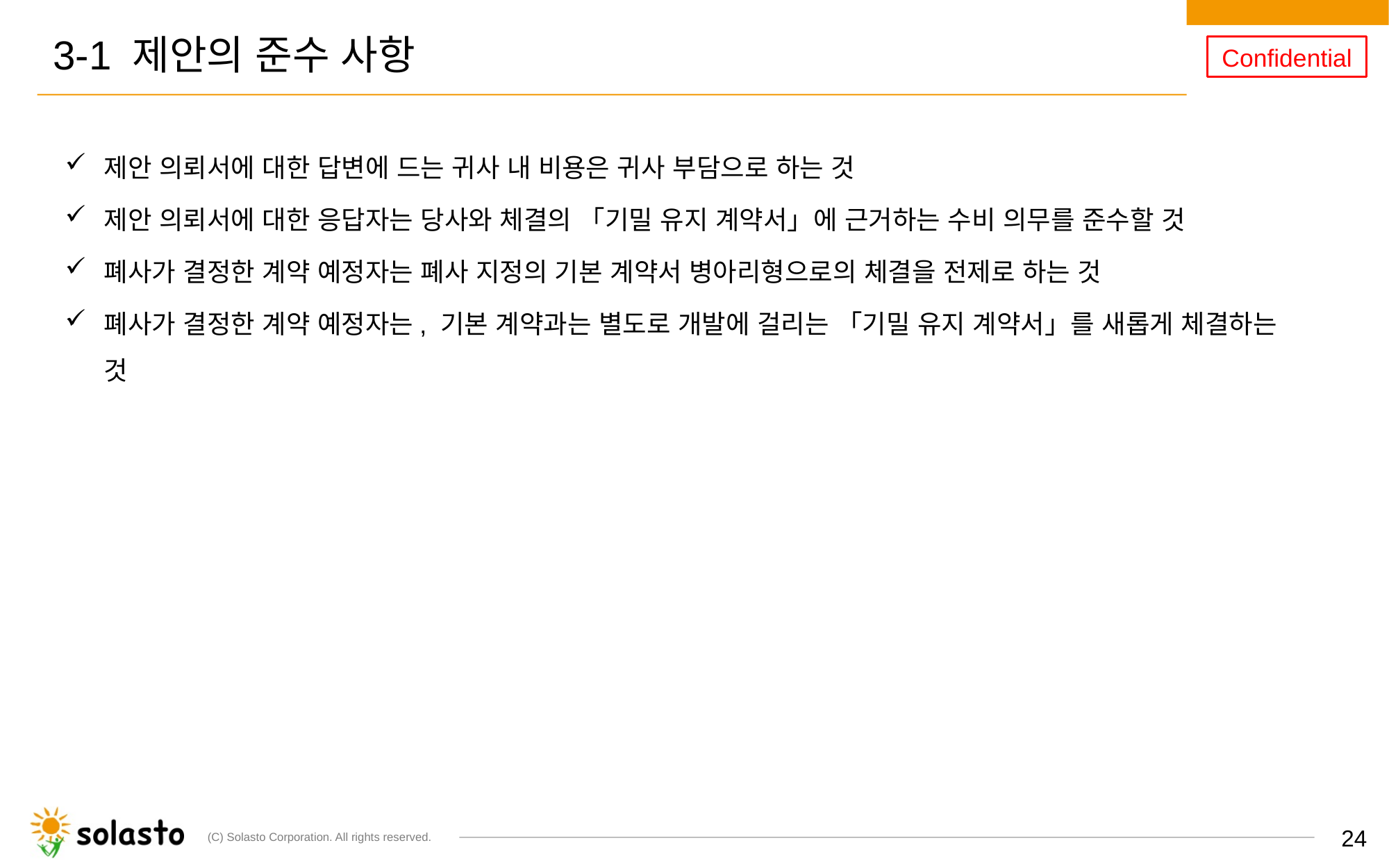

# 3-1​ 제안의 준수 사항
제안 의뢰서에 대한 답변에 드는 귀사 내 비용은 귀사 부담으로 하는 것
제안 의뢰서에 대한 응답자는 당사와 체결의 「기밀 유지 계약서」에 근거하는 수비 의무를 준수할 것
폐사가 결정한 계약 예정자는 폐사 지정의 기본 계약서 병아리형으로의 체결을 전제로 하는 것
폐사가 결정한 계약 예정자는, 기본 계약과는 별도로 개발에 걸리는 「기밀 유지 계약서」를 새롭게 체결하는 것